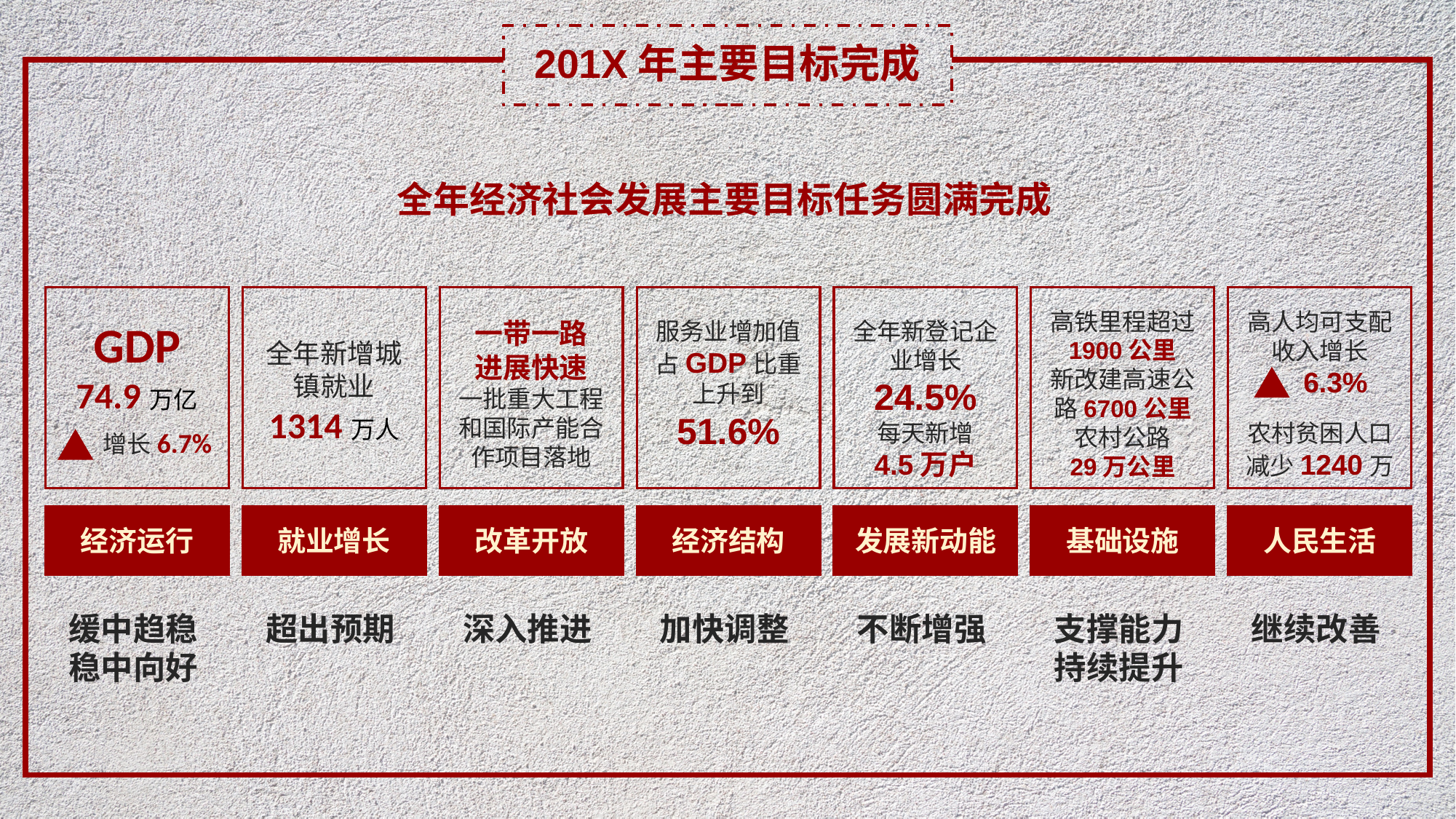

201X年主要目标完成

全年经济社会发展主要目标任务圆满完成

全年新增城镇就业
1314万人

服务业增加值占GDP比重上升到
51.6%

全年新登记企业增长
24.5%
每天新增
4.5万户

高人均可支配收入增长
    6.3%

农村贫困人口减少1240万

GDP
74.9万亿
增长6.7%

一带一路
进展快速
一批重大工程和国际产能合作项目落地

高铁里程超过
1900公里
新改建高速公路6700公里
农村公路
29万公里

经济运行
就业增长
改革开放
经济结构
发展新动能
基础设施
人民生活
缓中趋稳
稳中向好
超出预期
深入推进
加快调整
不断增强
支撑能力
持续提升
继续改善